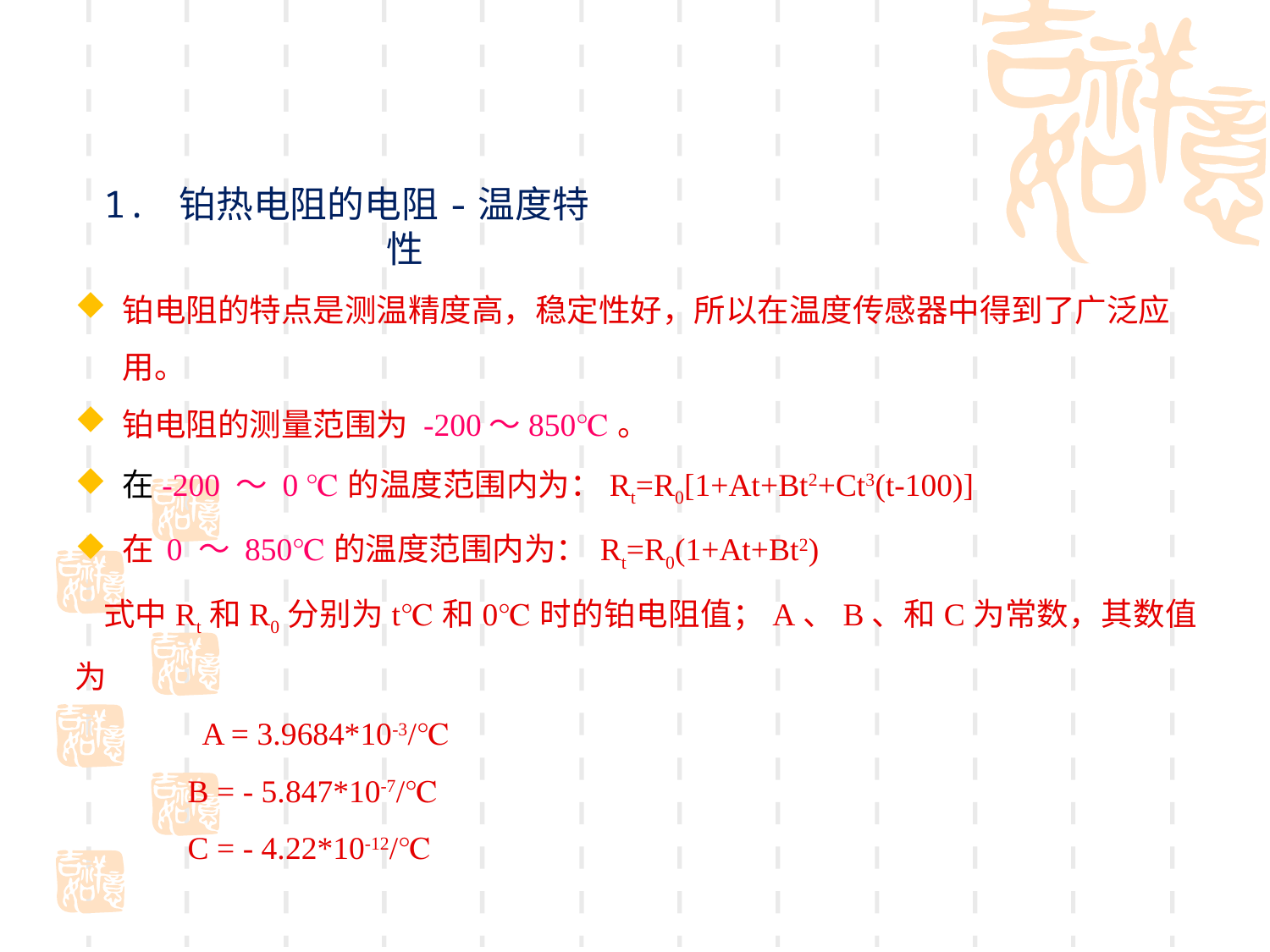

# 1. 铂热电阻的电阻-温度特性
铂电阻的特点是测温精度高，稳定性好，所以在温度传感器中得到了广泛应用。
铂电阻的测量范围为 -200～850℃。
在-200 ～ 0 ℃的温度范围内为：Rt=R0[1+At+Bt2+Ct3(t-100)]
在 0 ～ 850℃的温度范围内为： Rt=R0(1+At+Bt2)
   式中Rt和R0分别为t℃和0℃时的铂电阻值；A、B、和C为常数，其数值为
        A = 3.9684*10-3/℃
              B = - 5.847*10-7/℃
              C = - 4.22*10-12/℃

45